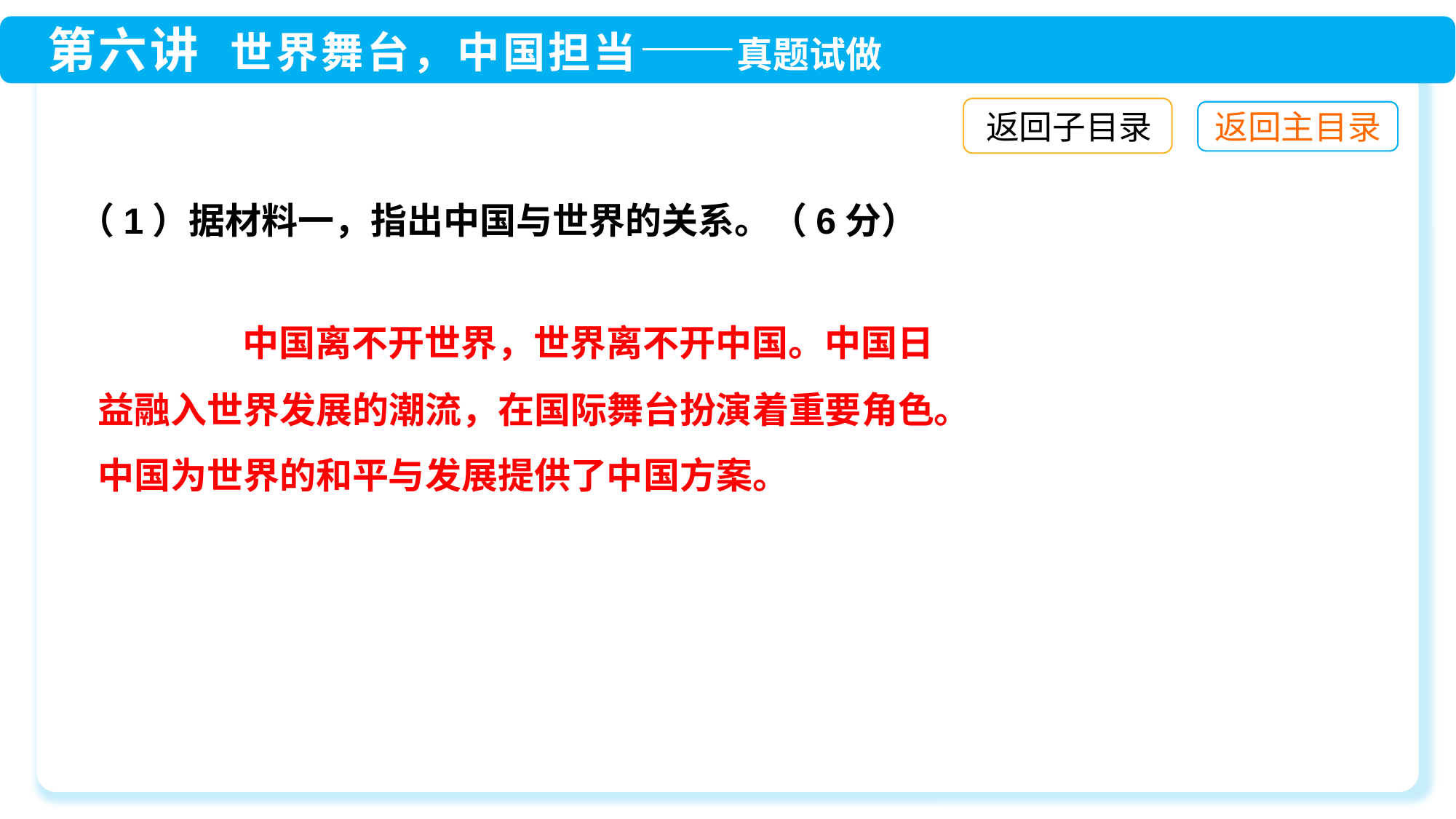

返回子目录

（1）据材料一，指出中国与世界的关系。（6分）
              中国离不开世界，世界离不开中国。中国日益融入世界发展的潮流，在国际舞台扮演着重要角色。中国为世界的和平与发展提供了中国方案。